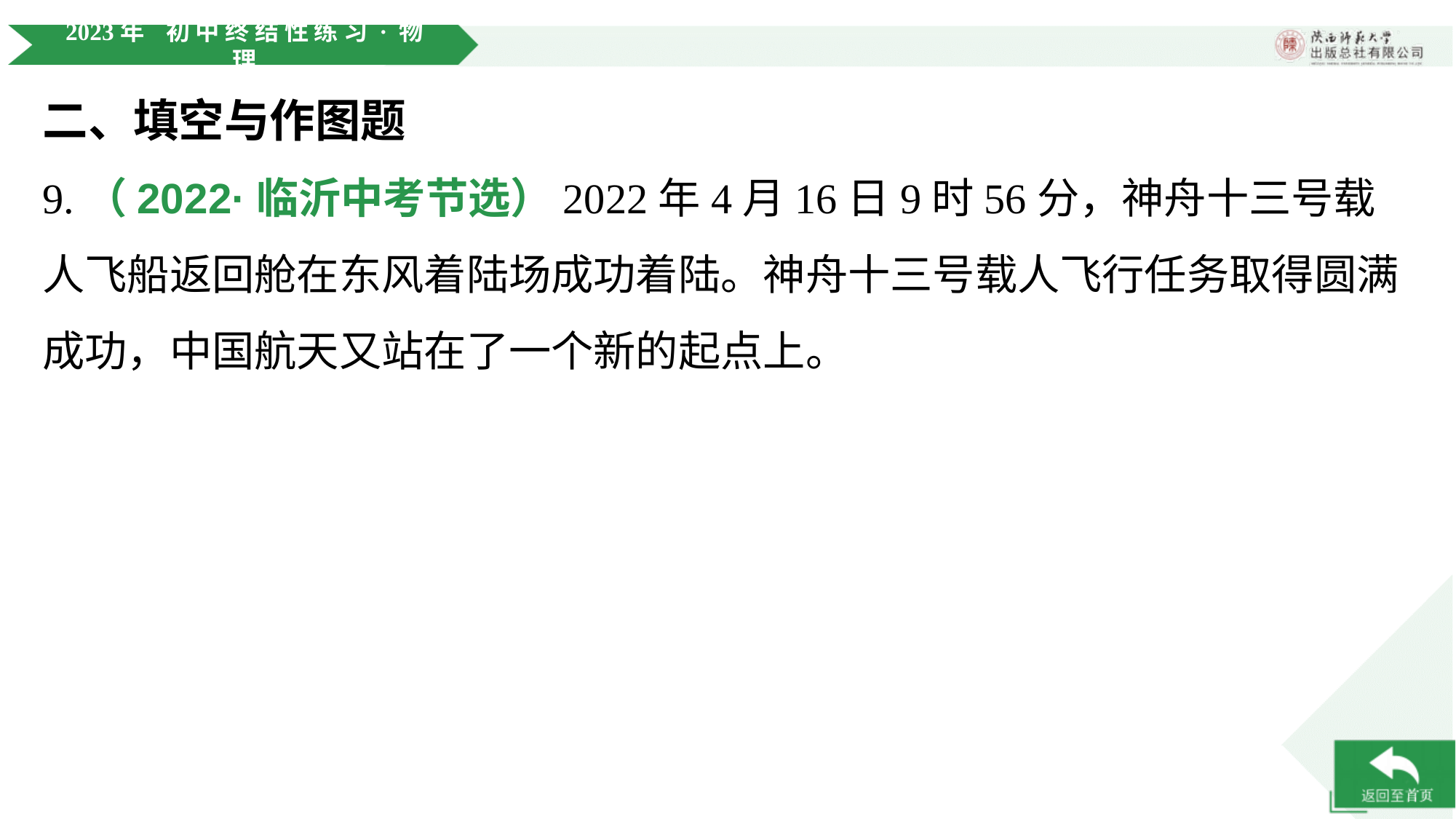

二、填空与作图题
9.（2022·临沂中考节选）2022年4月16日9时56分，神舟十三号载人飞船返回舱在东风着陆场成功着陆。神舟十三号载人飞行任务取得圆满成功，中国航天又站在了一个新的起点上。